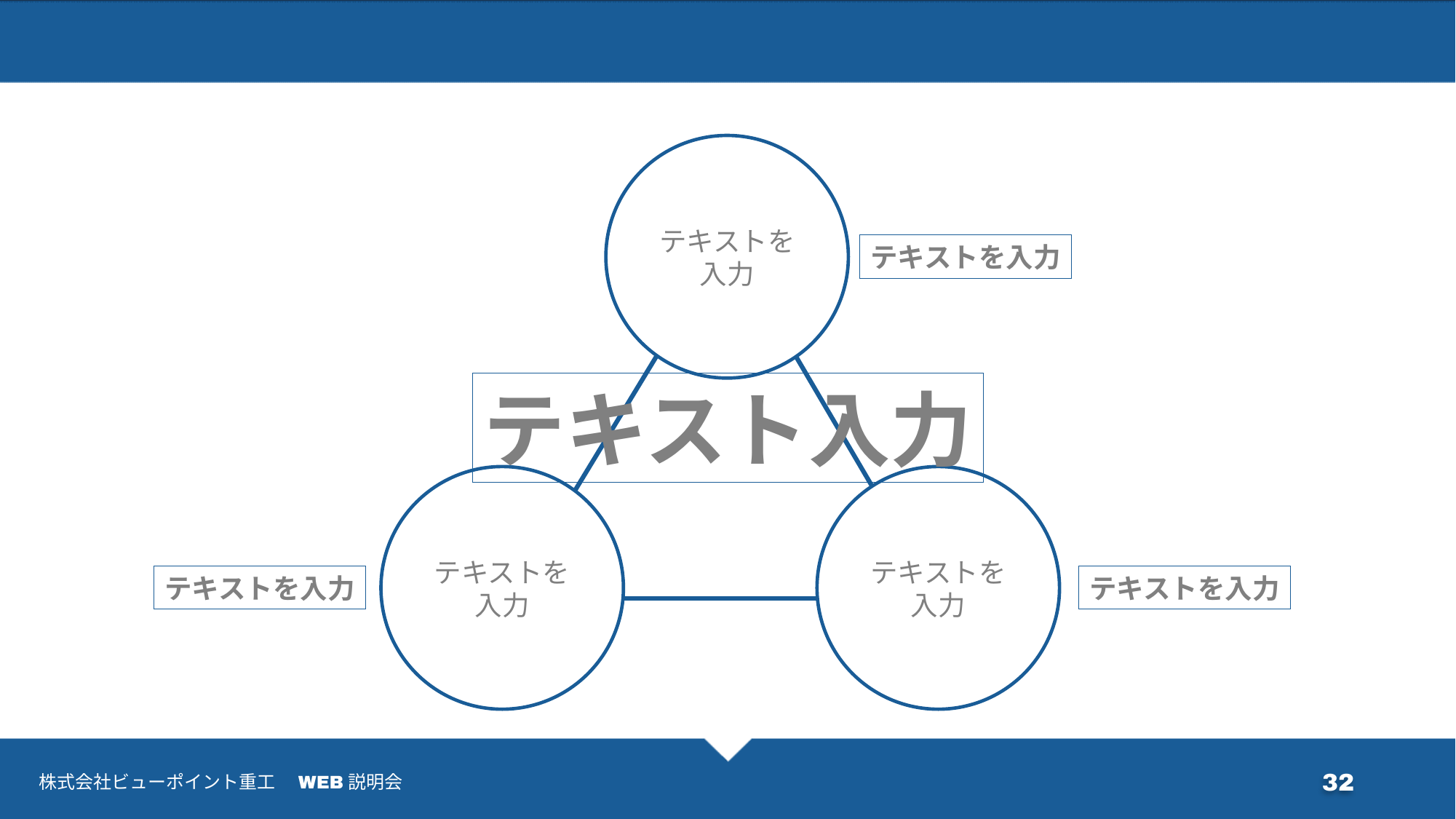

テキストを
入力
テキストを入力
テキスト入力
テキストを
入力
テキストを
入力
テキストを入力
テキストを入力